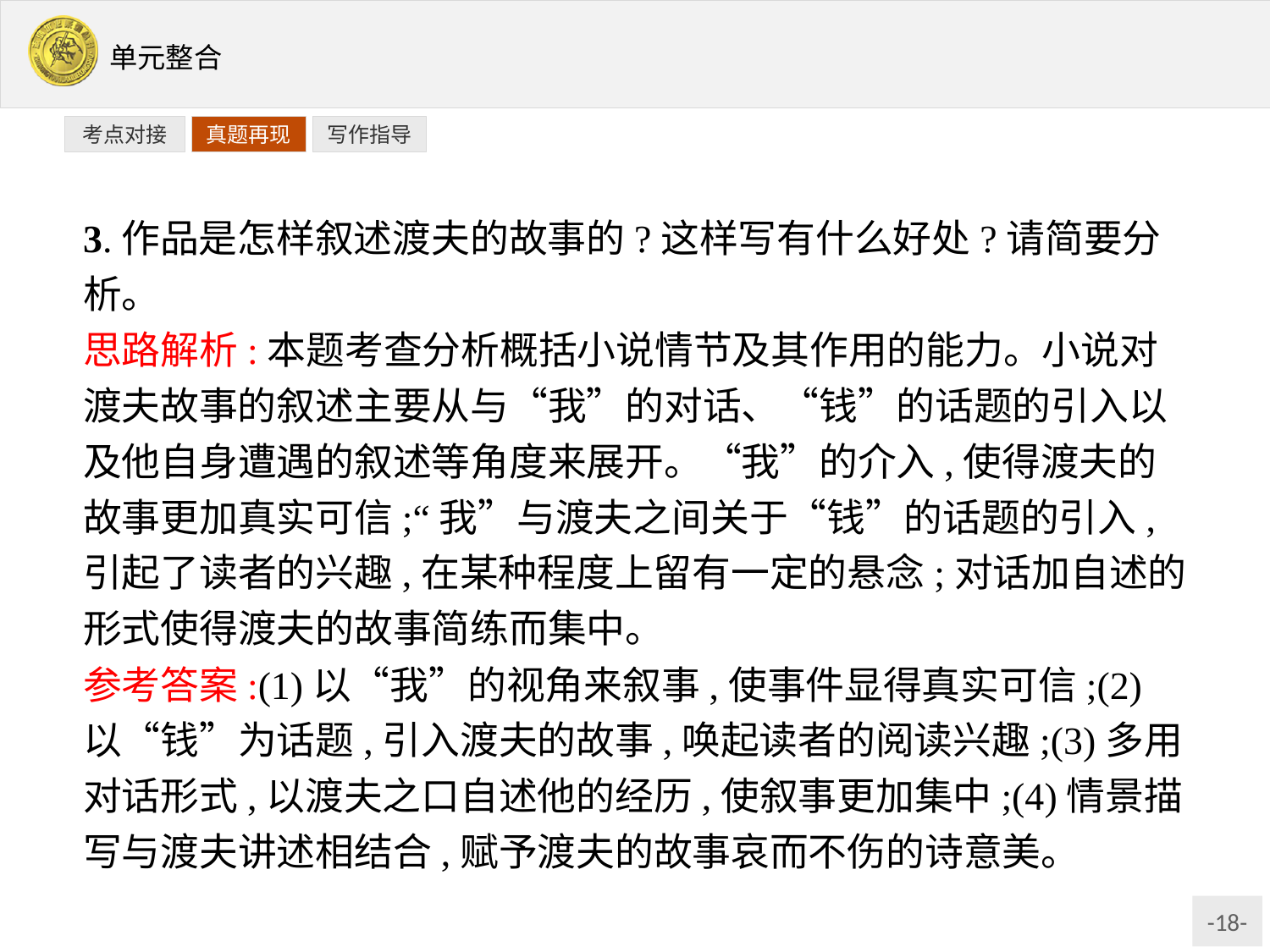

写作指导
考点对接
真题再现
3.作品是怎样叙述渡夫的故事的?这样写有什么好处?请简要分析。
思路解析:本题考查分析概括小说情节及其作用的能力。小说对渡夫故事的叙述主要从与“我”的对话、“钱”的话题的引入以及他自身遭遇的叙述等角度来展开。“我”的介入,使得渡夫的故事更加真实可信;“我”与渡夫之间关于“钱”的话题的引入,引起了读者的兴趣,在某种程度上留有一定的悬念;对话加自述的形式使得渡夫的故事简练而集中。
参考答案:(1)以“我”的视角来叙事,使事件显得真实可信;(2)以“钱”为话题,引入渡夫的故事,唤起读者的阅读兴趣;(3)多用对话形式,以渡夫之口自述他的经历,使叙事更加集中;(4)情景描写与渡夫讲述相结合,赋予渡夫的故事哀而不伤的诗意美。